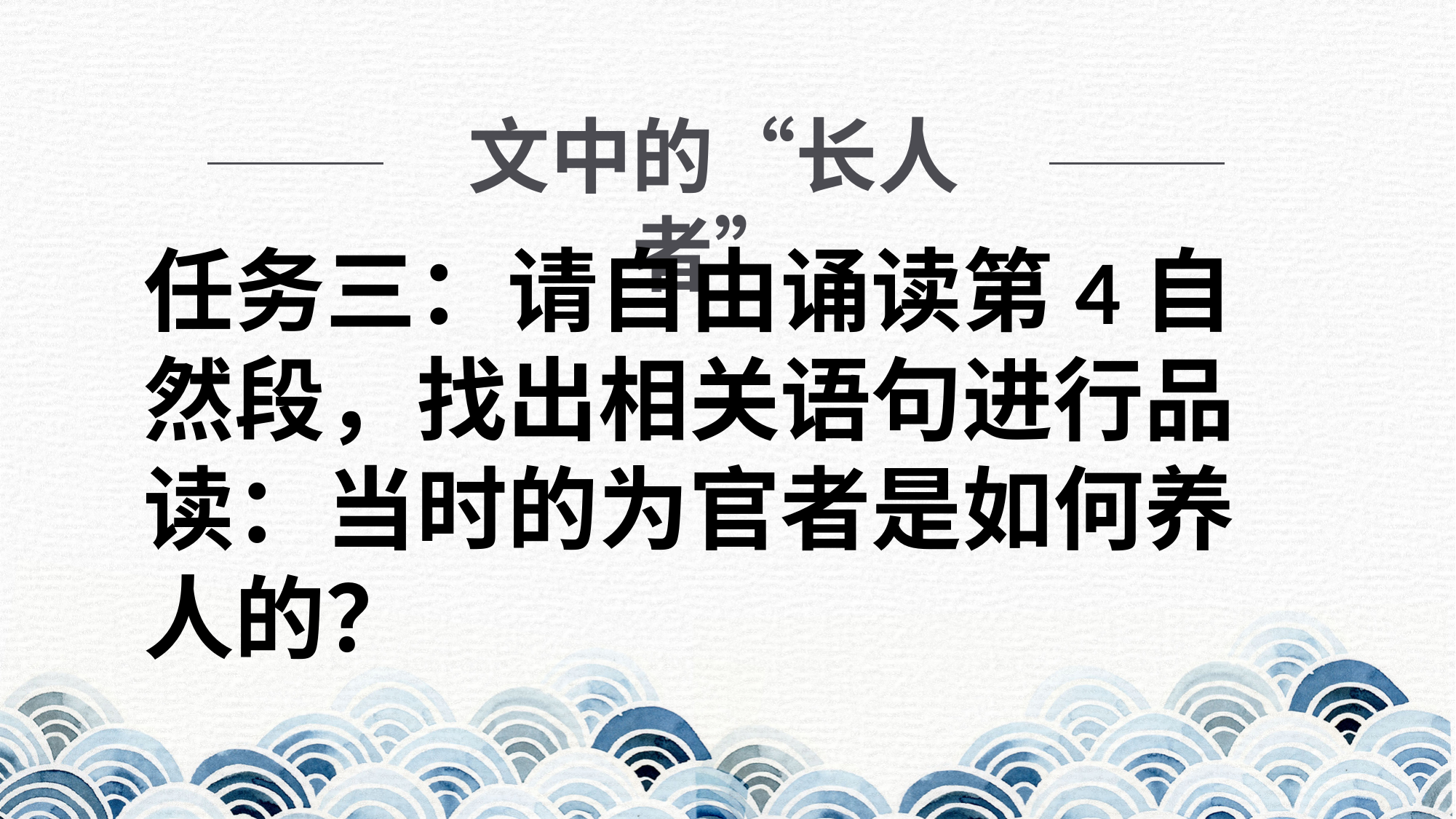

文中的“长人者”
任务三：请自由诵读第4自然段，找出相关语句进行品读：当时的为官者是如何养人的？